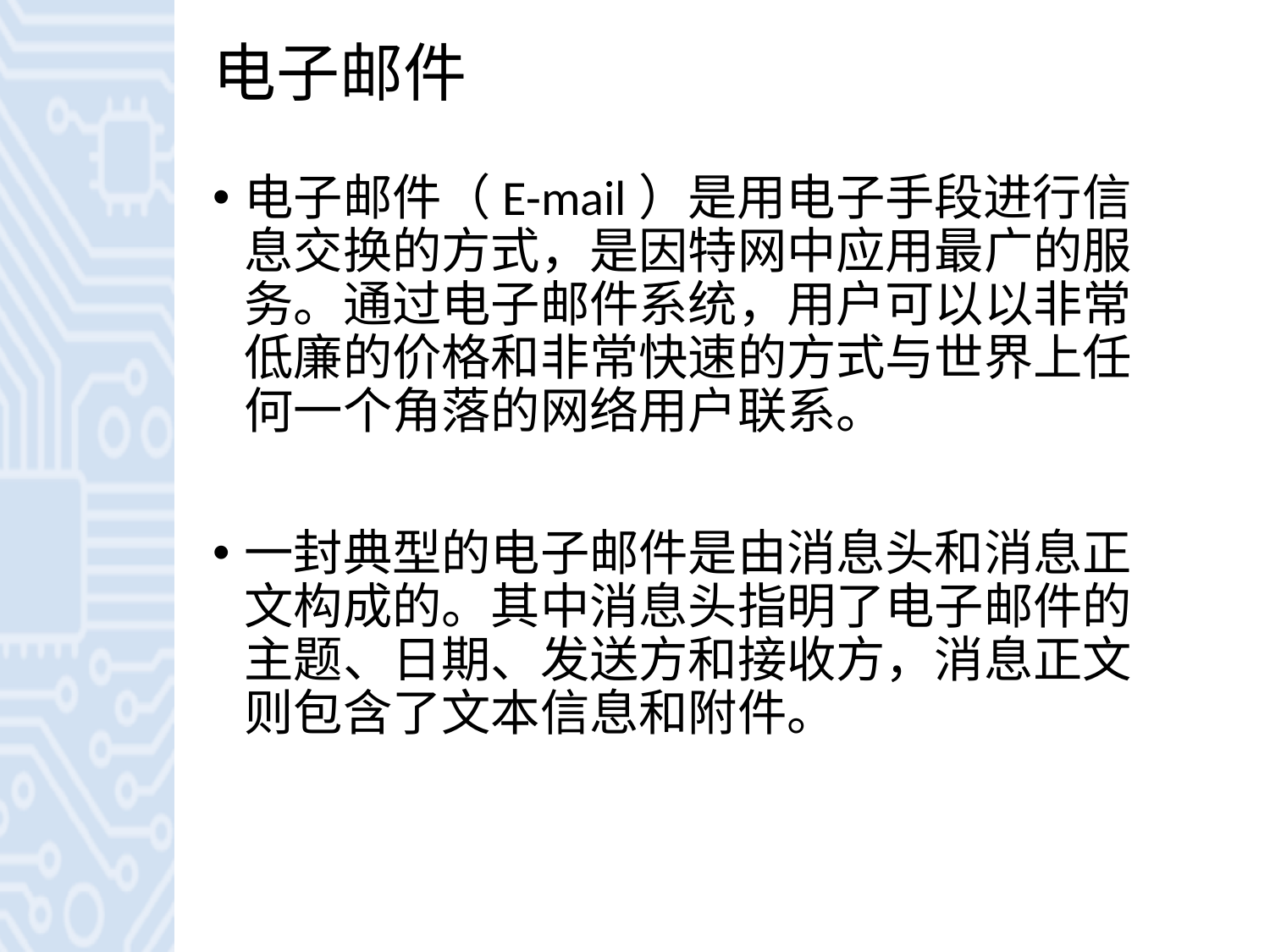

# 电子邮件
电子邮件（E-mail）是用电子手段进行信息交换的方式，是因特网中应用最广的服务。通过电子邮件系统，用户可以以非常低廉的价格和非常快速的方式与世界上任何一个角落的网络用户联系。

一封典型的电子邮件是由消息头和消息正文构成的。其中消息头指明了电子邮件的主题、日期、发送方和接收方，消息正文则包含了文本信息和附件。